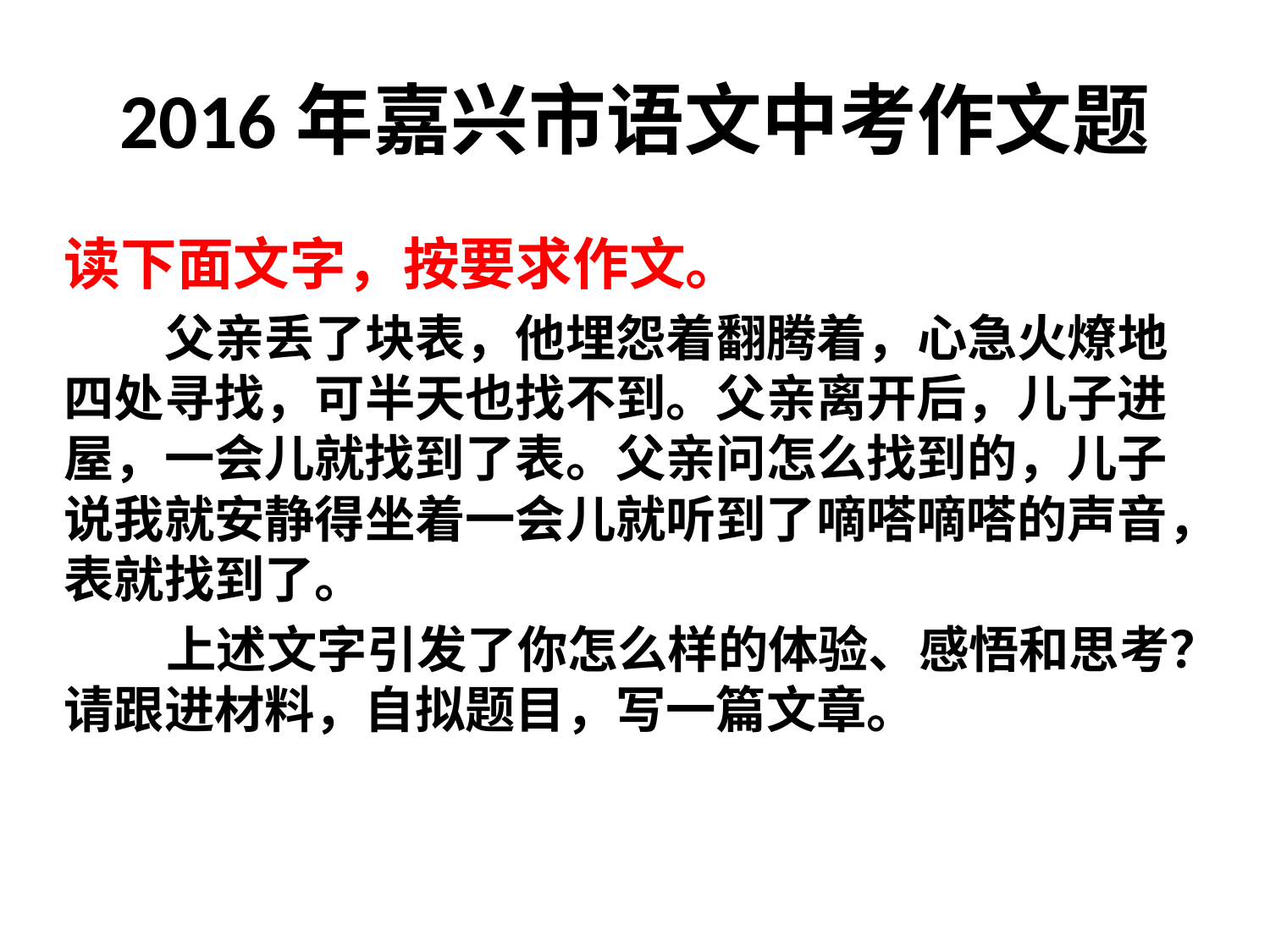

# 2016年嘉兴市语文中考作文题
读下面文字，按要求作文。
        父亲丢了块表，他埋怨着翻腾着，心急火燎地四处寻找，可半天也找不到。父亲离开后，儿子进屋，一会儿就找到了表。父亲问怎么找到的，儿子说我就安静得坐着一会儿就听到了嘀嗒嘀嗒的声音，表就找到了。
        上述文字引发了你怎么样的体验、感悟和思考？请跟进材料，自拟题目，写一篇文章。